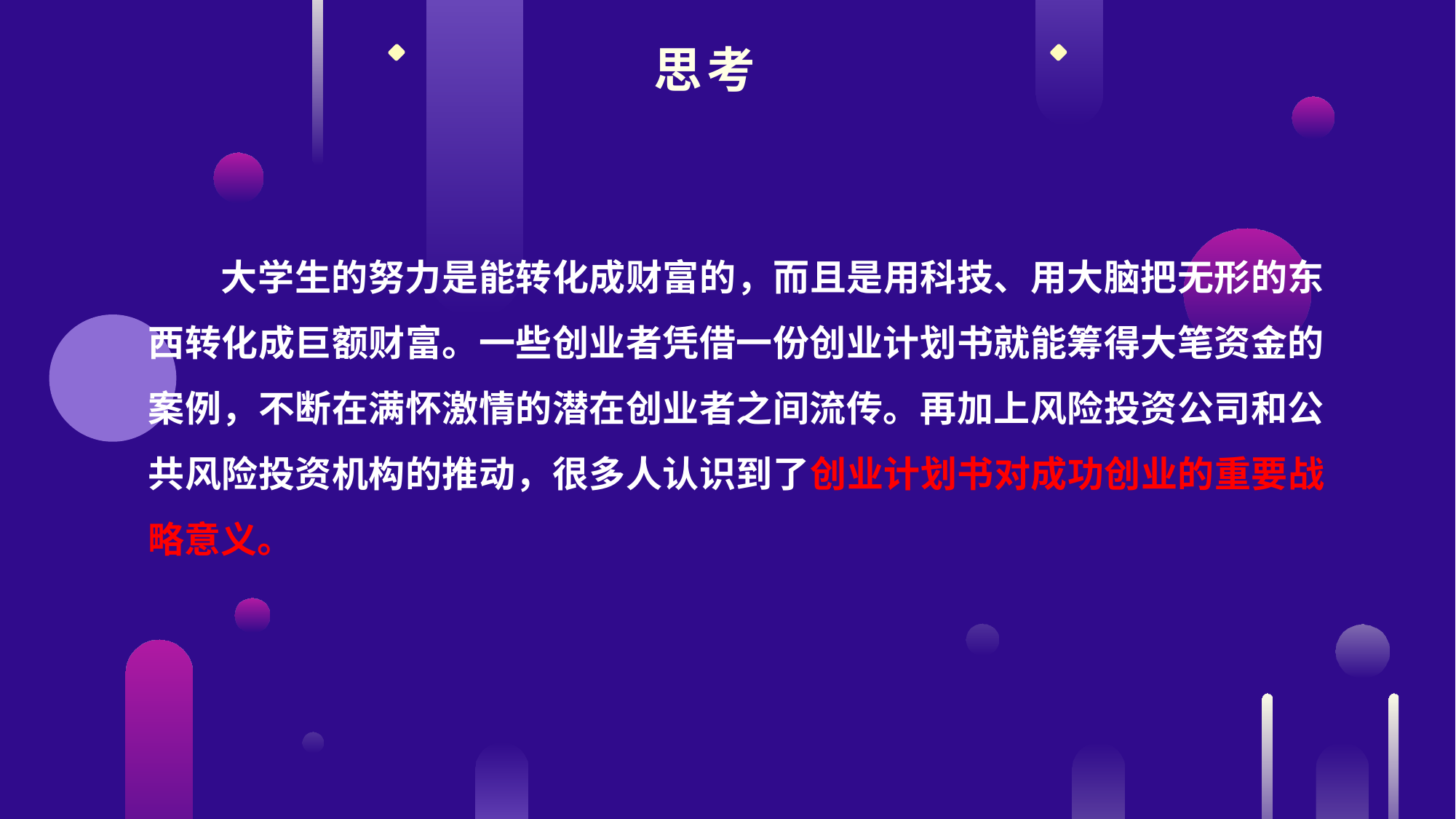

思考

大学生的努力是能转化成财富的，而且是用科技、用大脑把无形的东西转化成巨额财富。一些创业者凭借一份创业计划书就能筹得大笔资金的案例，不断在满怀激情的潜在创业者之间流传。再加上风险投资公司和公共风险投资机构的推动，很多人认识到了创业计划书对成功创业的重要战略意义。